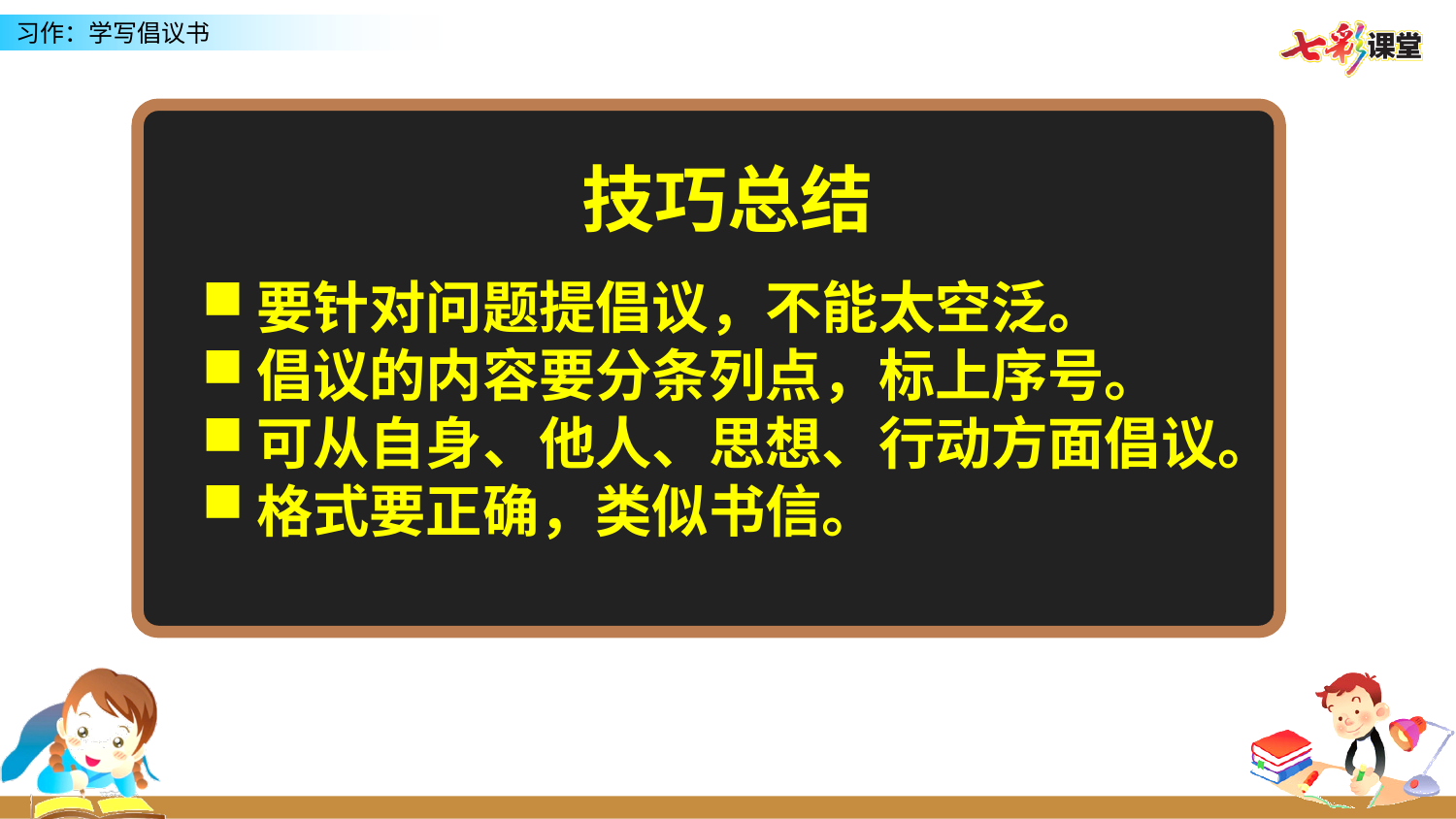

技巧总结
要针对问题提倡议，不能太空泛。
倡议的内容要分条列点，标上序号。
可从自身、他人、思想、行动方面倡议。
格式要正确，类似书信。